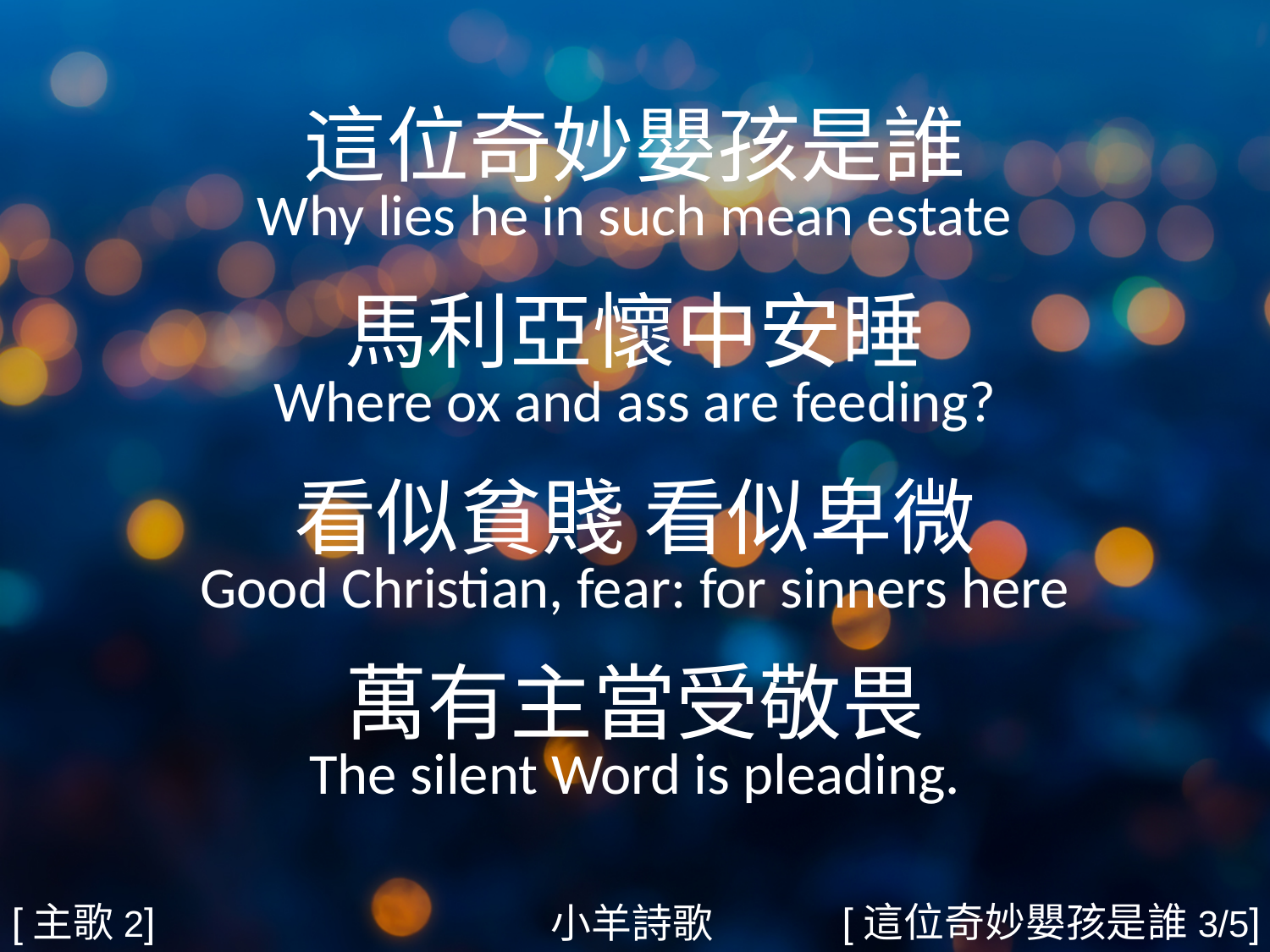

這位奇妙嬰孩是誰
Why lies he in such mean estate

馬利亞懷中安睡
Where ox and ass are feeding?

看似貧賤 看似卑微
Good Christian, fear: for sinners here

萬有主當受敬畏
The silent Word is pleading.

#

[主歌2]
[這位奇妙嬰孩是誰3/5]
小羊詩歌